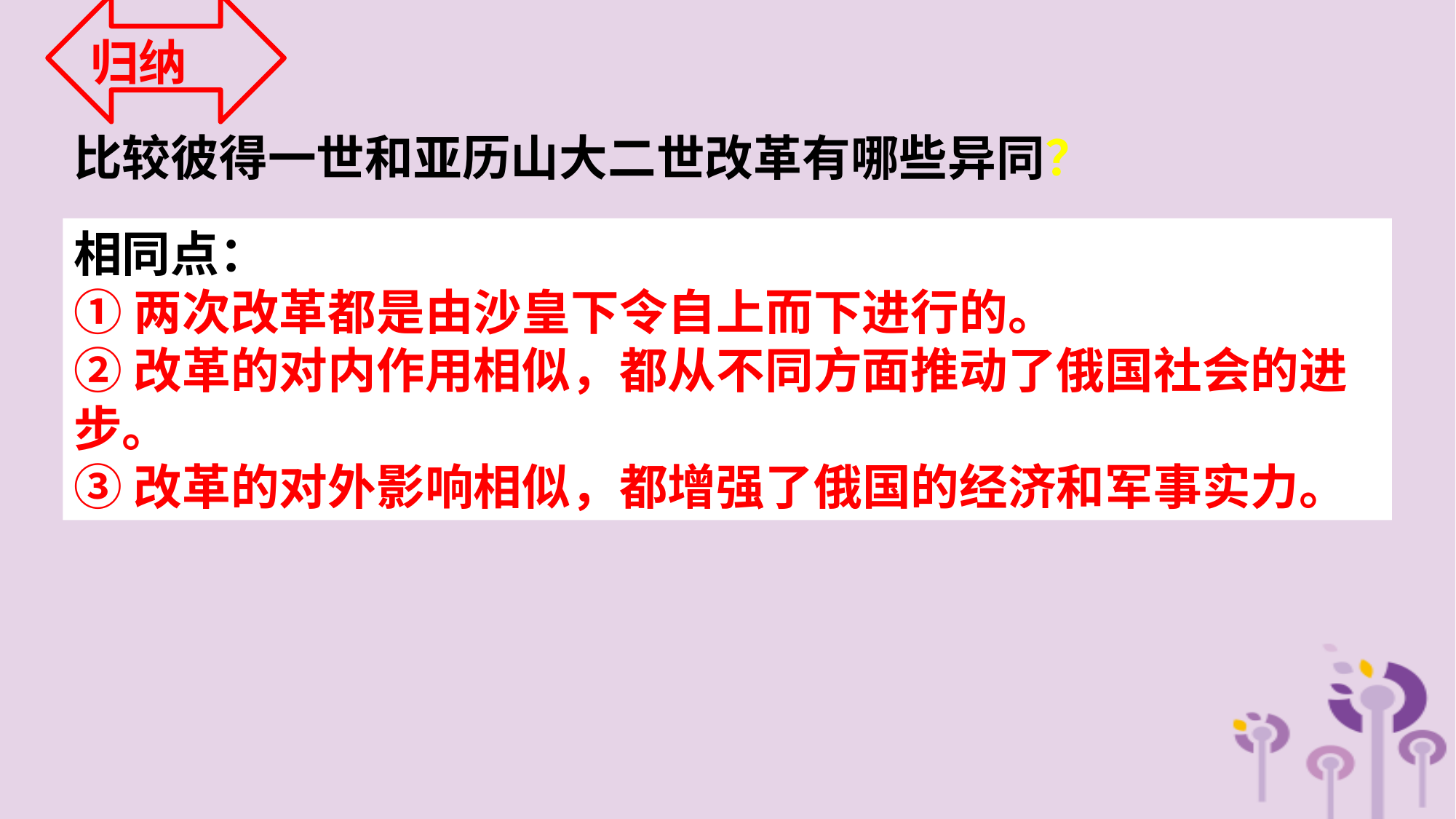

归纳
比较彼得一世和亚历山大二世改革有哪些异同？
相同点：
①两次改革都是由沙皇下令自上而下进行的。
②改革的对内作用相似，都从不同方面推动了俄国社会的进步。
③改革的对外影响相似，都增强了俄国的经济和军事实力。